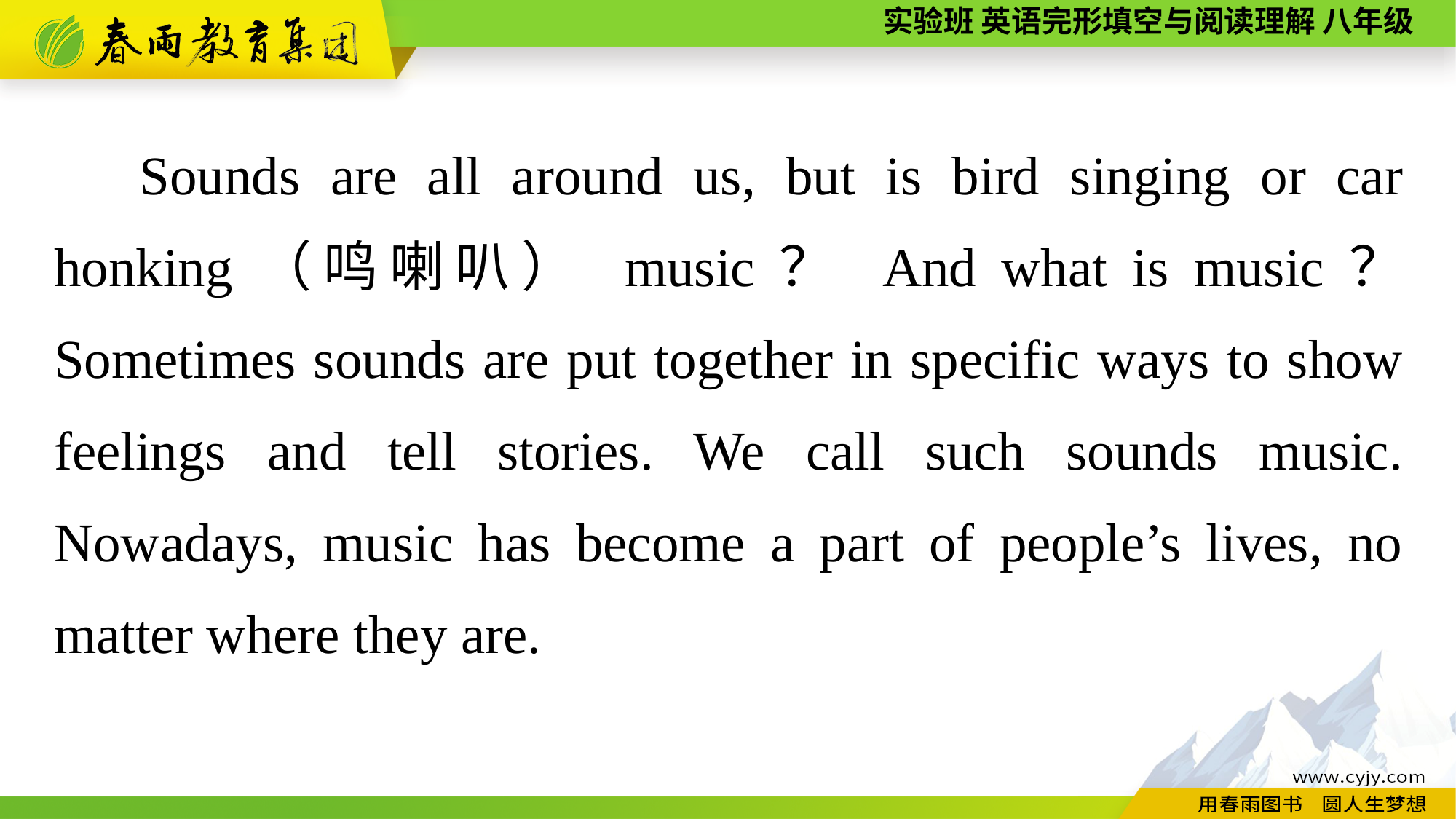

Sounds are all around us, but is bird singing or car honking（鸣喇叭） music？ And what is music？ Sometimes sounds are put together in specific ways to show feelings and tell stories. We call such sounds music. Nowadays, music has become a part of people’s lives, no matter where they are.